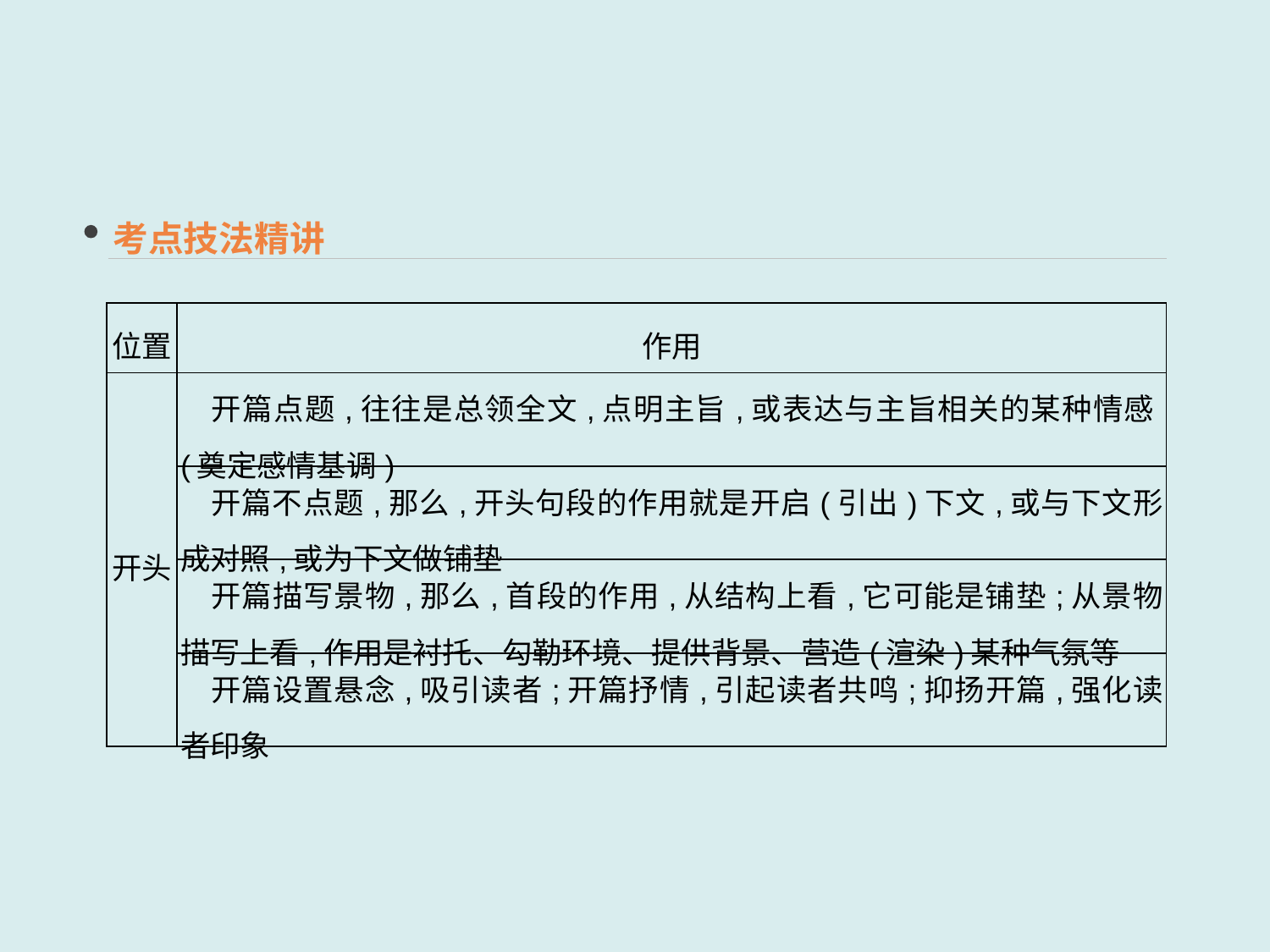

考点技法精讲

| 位置 | 作用 |
| --- | --- |
| 开头 | 开篇点题,往往是总领全文,点明主旨,或表达与主旨相关的某种情感(奠定感情基调) |
|  | 开篇不点题,那么,开头句段的作用就是开启(引出)下文,或与下文形成对照,或为下文做铺垫 |
|  | 开篇描写景物,那么,首段的作用,从结构上看,它可能是铺垫;从景物描写上看,作用是衬托、勾勒环境、提供背景、营造(渲染)某种气氛等 |
|  | 开篇设置悬念,吸引读者;开篇抒情,引起读者共鸣;抑扬开篇,强化读者印象 |